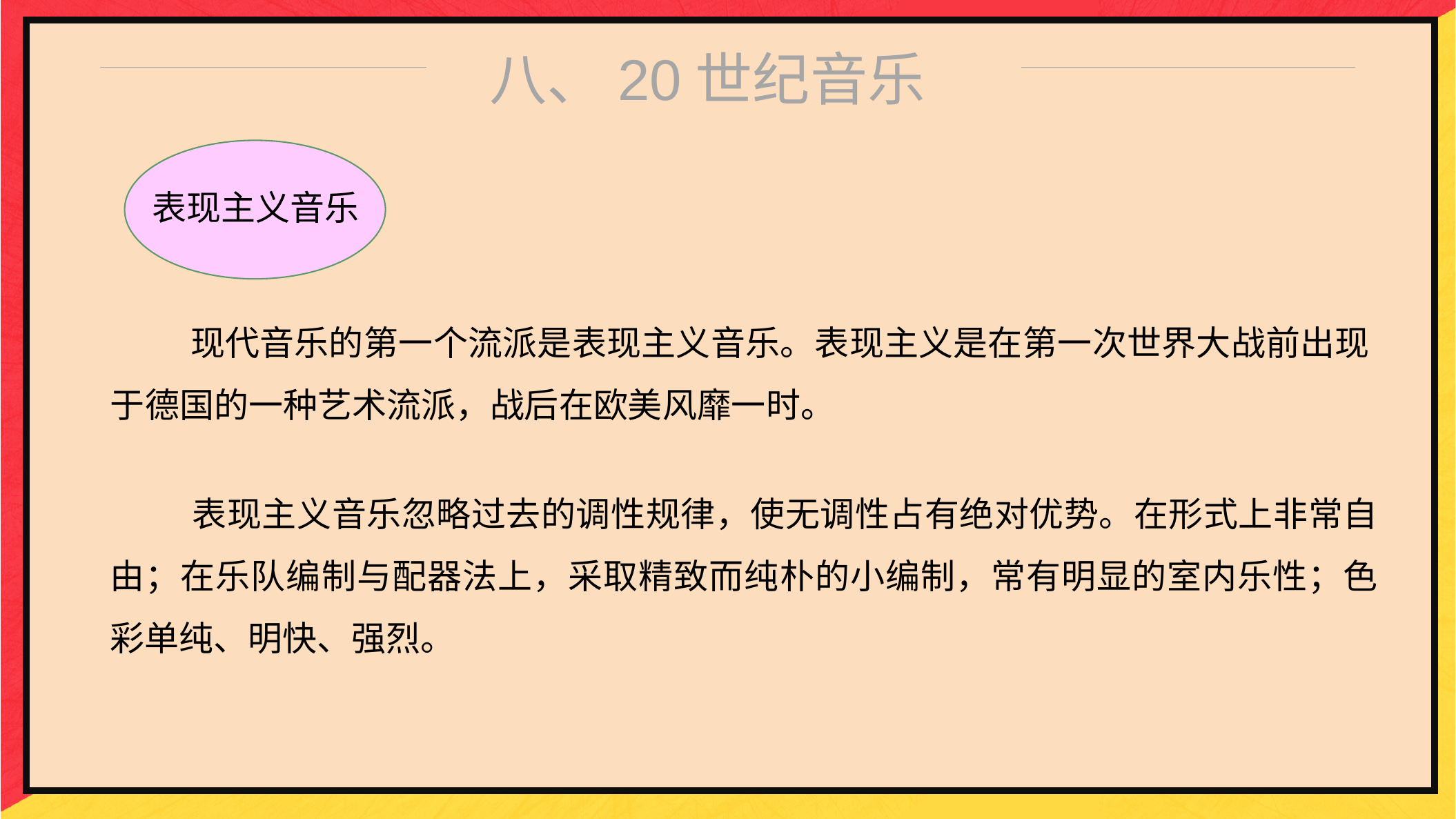

八、20世纪音乐

表现主义音乐
         现代音乐的第一个流派是表现主义音乐。表现主义是在第一次世界大战前出现于德国的一种艺术流派，战后在欧美风靡一时。
         表现主义音乐忽略过去的调性规律，使无调性占有绝对优势。在形式上非常自由；在乐队编制与配器法上，采取精致而纯朴的小编制，常有明显的室内乐性；色彩单纯、明快、强烈。